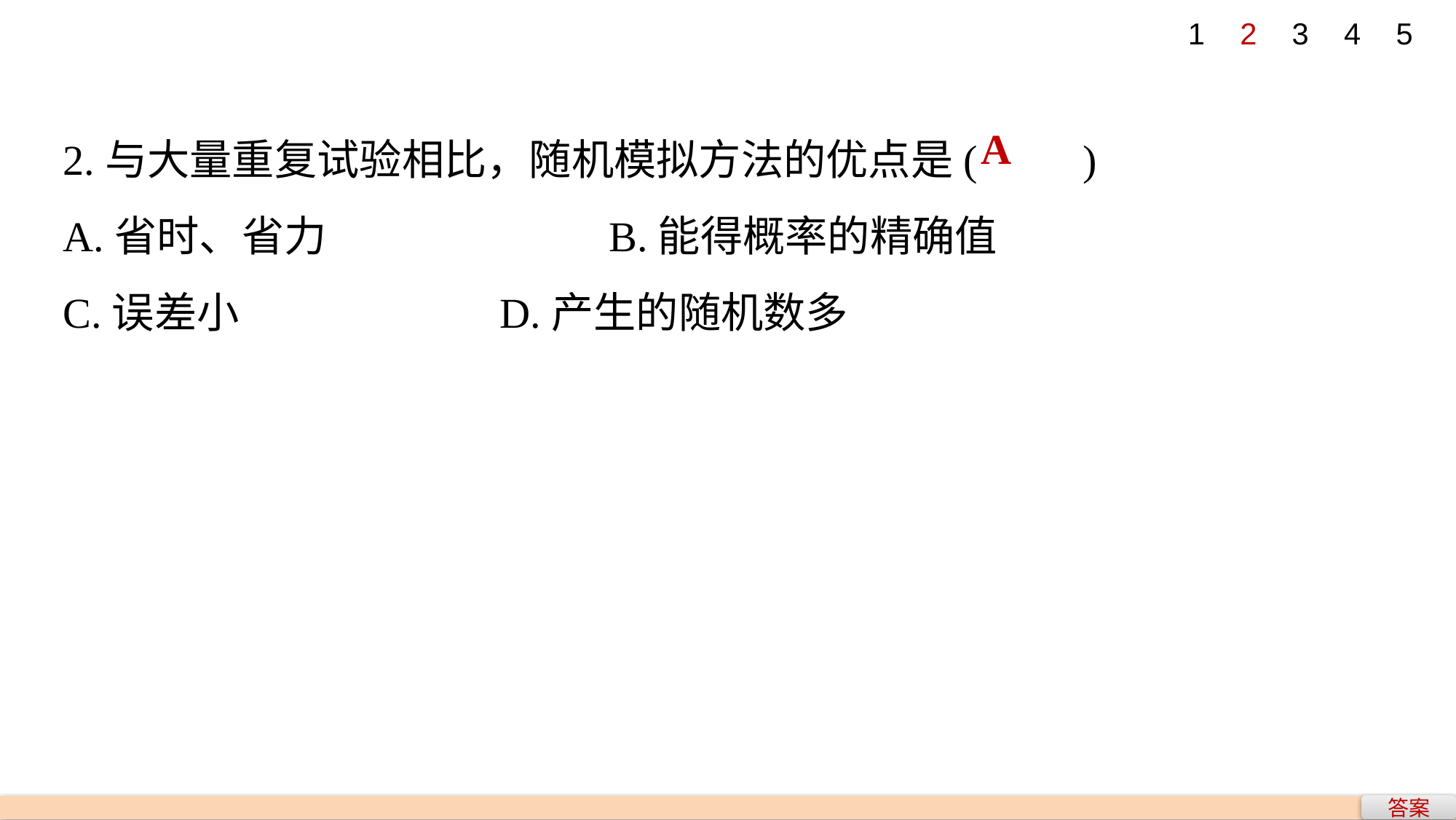

1
2
3
4
5
2.与大量重复试验相比，随机模拟方法的优点是(　　)
A.省时、省力  			B.能得概率的精确值
C.误差小  			D.产生的随机数多
A
答案